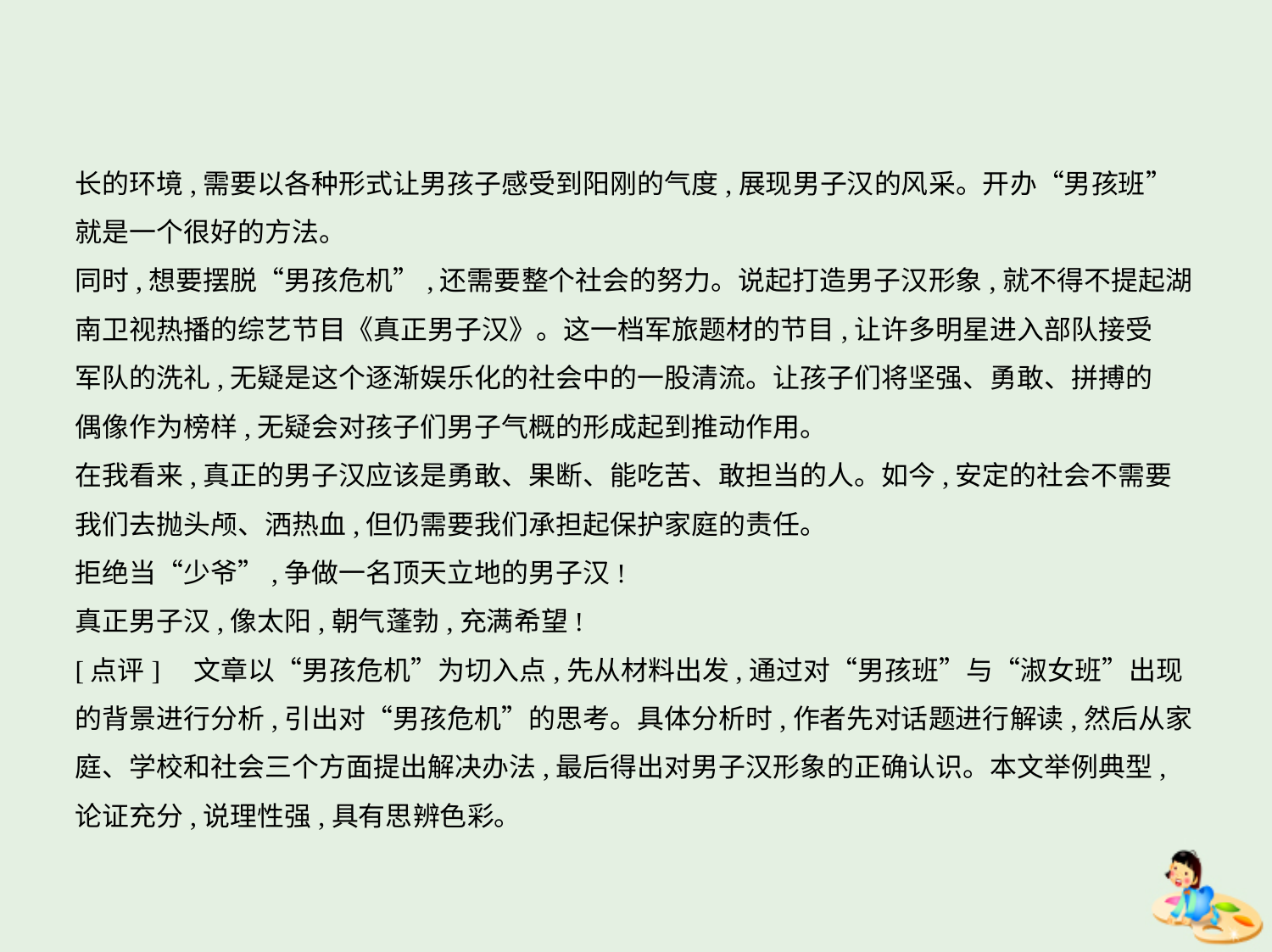

长的环境,需要以各种形式让男孩子感受到阳刚的气度,展现男子汉的风采。开办“男孩班”
就是一个很好的方法。
同时,想要摆脱“男孩危机”,还需要整个社会的努力。说起打造男子汉形象,就不得不提起湖
南卫视热播的综艺节目《真正男子汉》。这一档军旅题材的节目,让许多明星进入部队接受
军队的洗礼,无疑是这个逐渐娱乐化的社会中的一股清流。让孩子们将坚强、勇敢、拼搏的
偶像作为榜样,无疑会对孩子们男子气概的形成起到推动作用。
在我看来,真正的男子汉应该是勇敢、果断、能吃苦、敢担当的人。如今,安定的社会不需要
我们去抛头颅、洒热血,但仍需要我们承担起保护家庭的责任。
拒绝当“少爷”,争做一名顶天立地的男子汉!
真正男子汉,像太阳,朝气蓬勃,充满希望!
[点评]　文章以“男孩危机”为切入点,先从材料出发,通过对“男孩班”与“淑女班”出现
的背景进行分析,引出对“男孩危机”的思考。具体分析时,作者先对话题进行解读,然后从家
庭、学校和社会三个方面提出解决办法,最后得出对男子汉形象的正确认识。本文举例典型,
论证充分,说理性强,具有思辨色彩。